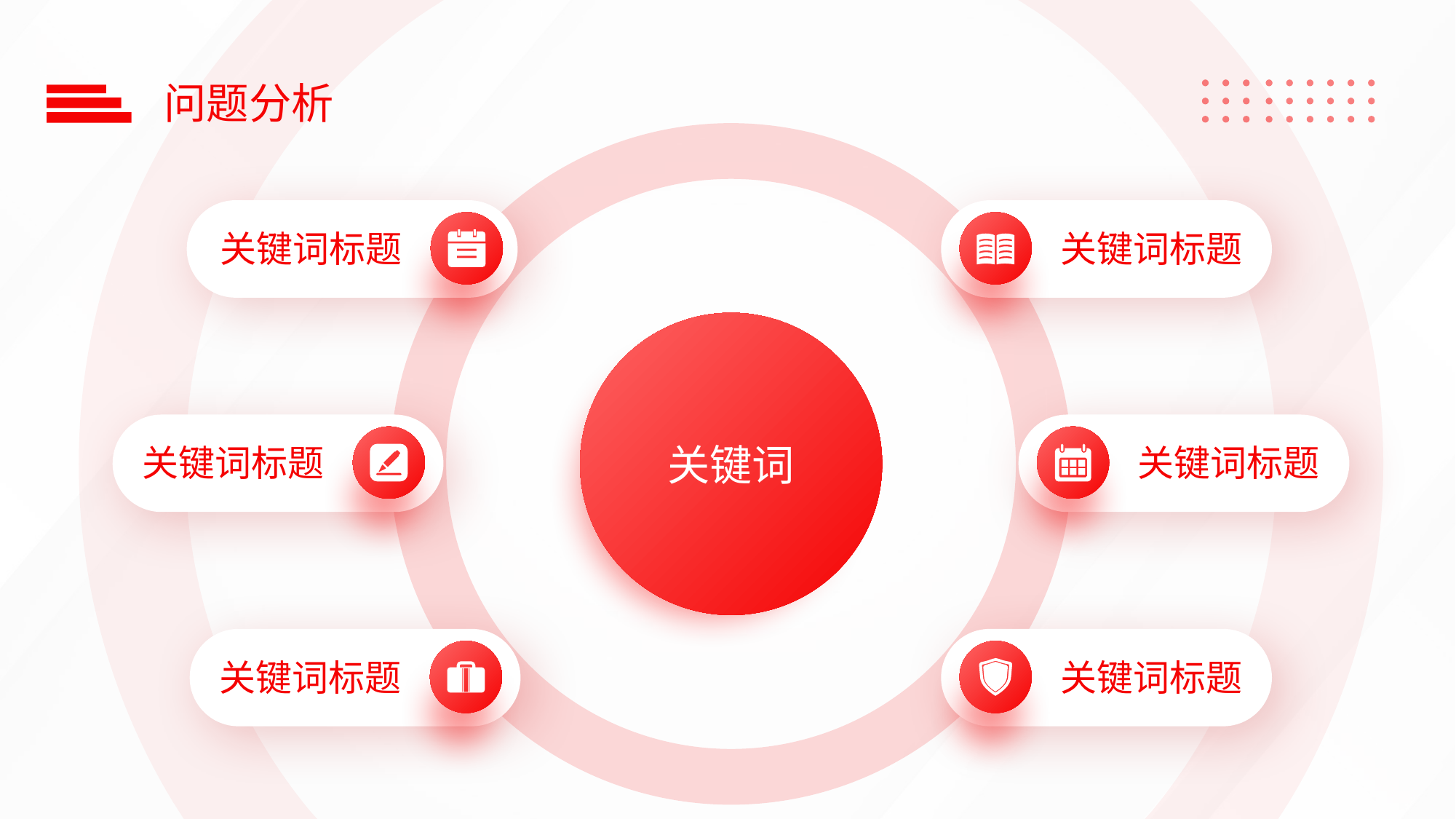

# 问题分析

关键词标题
关键词标题

关键词

关键词标题
关键词标题

关键词标题
关键词标题